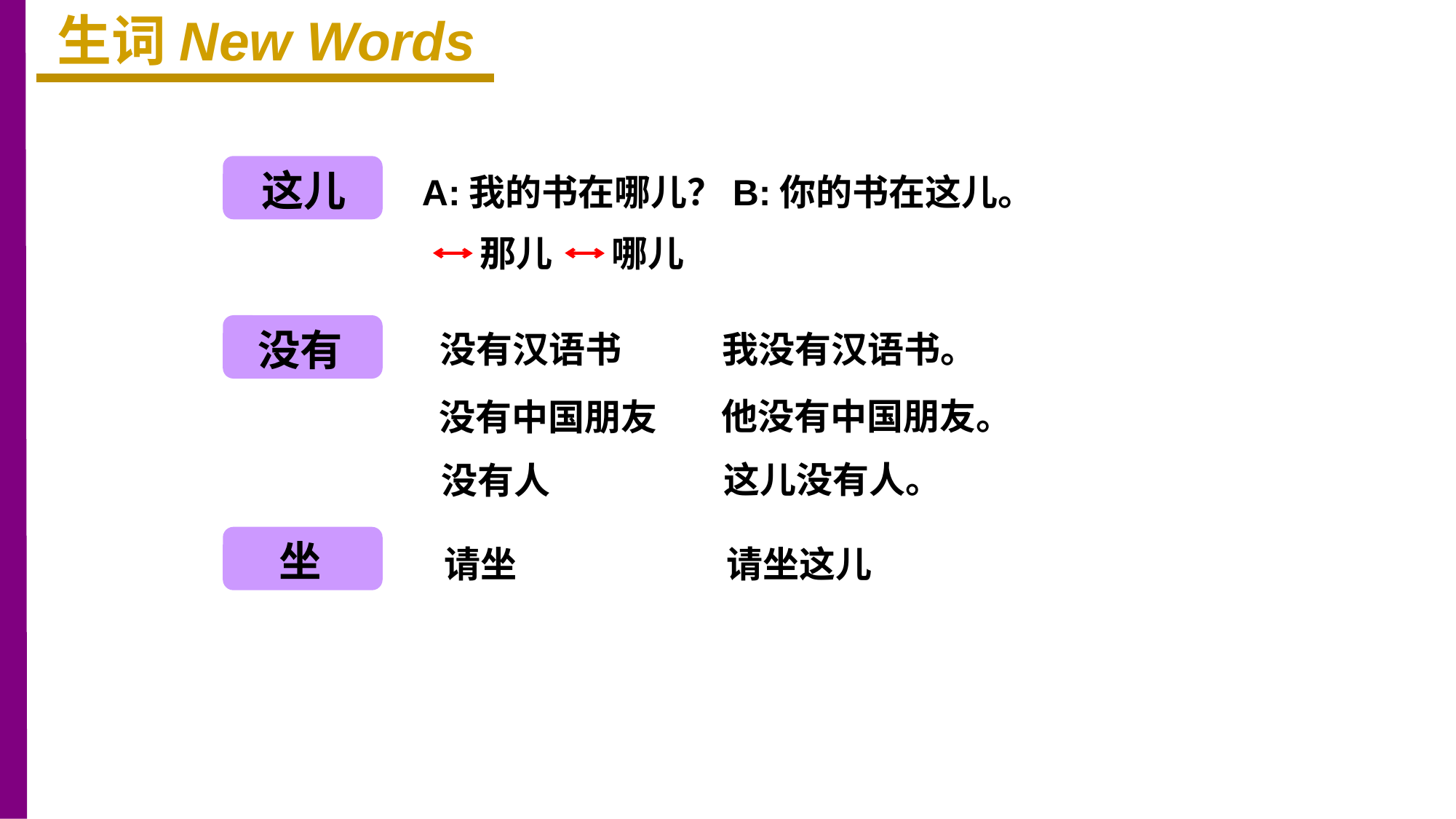

生词New Words

这儿
A:我的书在哪儿？B:你的书在这儿。
那儿
哪儿

没有
没有汉语书
我没有汉语书。
他没有中国朋友。
没有中国朋友
这儿没有人。
没有人

坐
请坐
请坐这儿